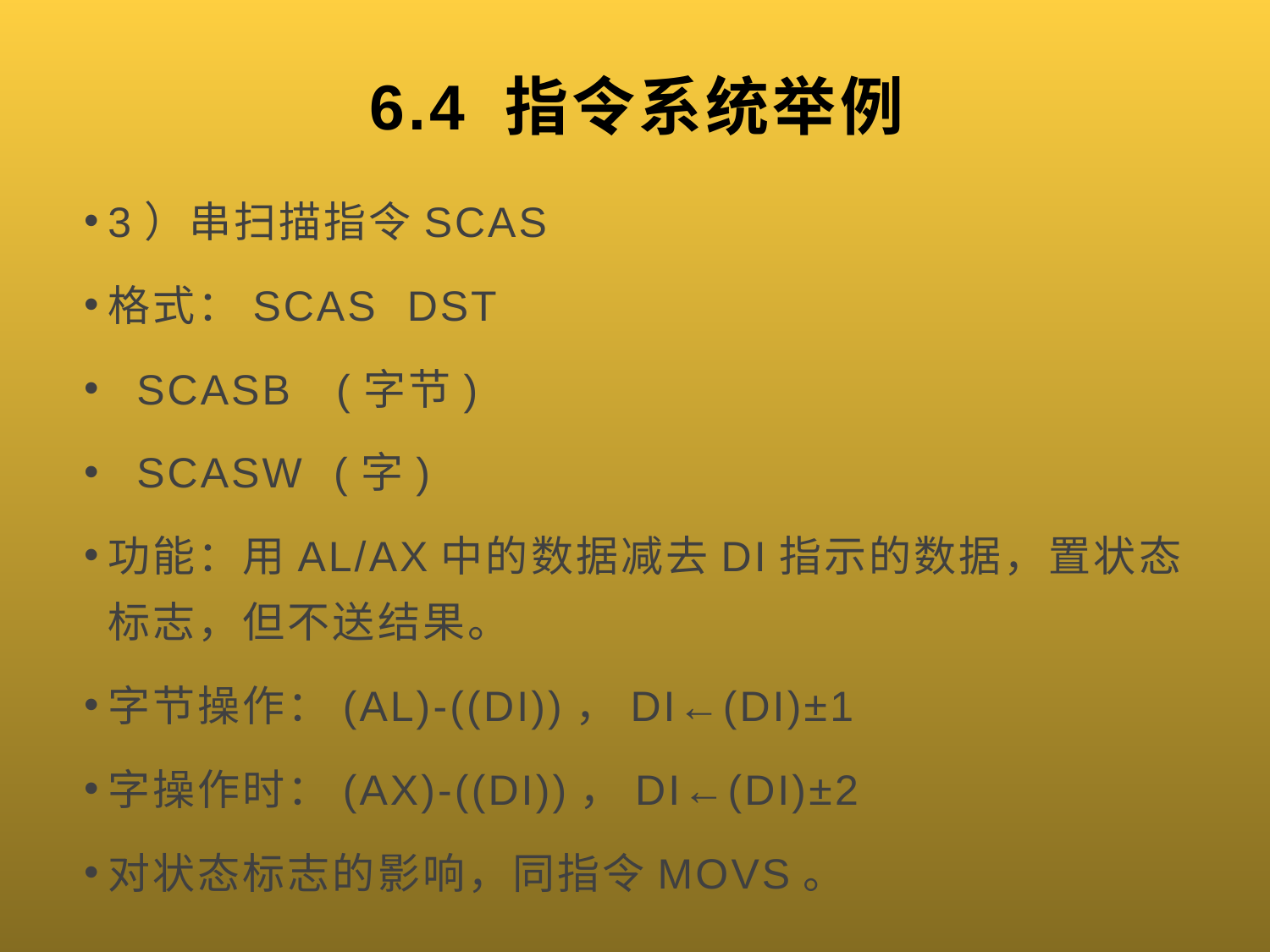

# 6.4 指令系统举例
3）串扫描指令SCAS
格式：SCAS  DST
  SCASB   (字节)
  SCASW  (字)
功能：用AL/AX中的数据减去DI指示的数据，置状态标志，但不送结果。
字节操作：(AL)-((DI))，DI←(DI)±1
字操作时：(AX)-((DI))，DI←(DI)±2
对状态标志的影响，同指令MOVS。